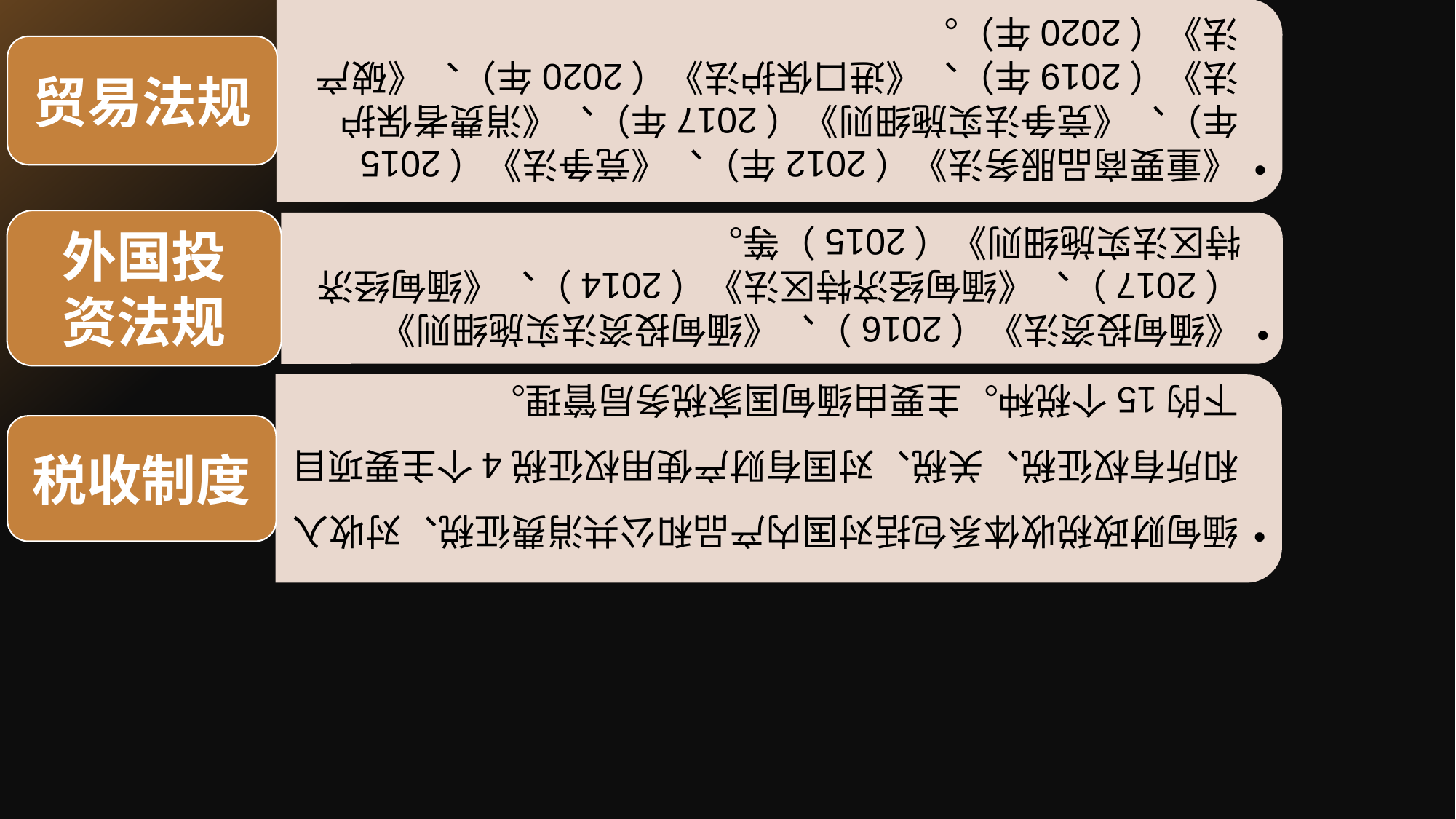

# 三、法律环境
《重要商品服务法》（2012年）、《竞争法》（2015年）、《竞争法实施细则》（2017年）、《消费者保护法》（2019年）、《进口保护法》（2020年）、《破产法》（2020年）。
贸易法规
《缅甸投资法》（2016）、《缅甸投资法实施细则》（2017）、《缅甸经济特区法》（2014）、《缅甸经济特区法实施细则》（2015）等。
外国投
资法规
缅甸财政税收体系包括对国内产品和公共消费征税、对收入和所有权征税、关税、对国有财产使用权征税4个主要项目下的15个税种。主要由缅甸国家税务局管理。
税收制度